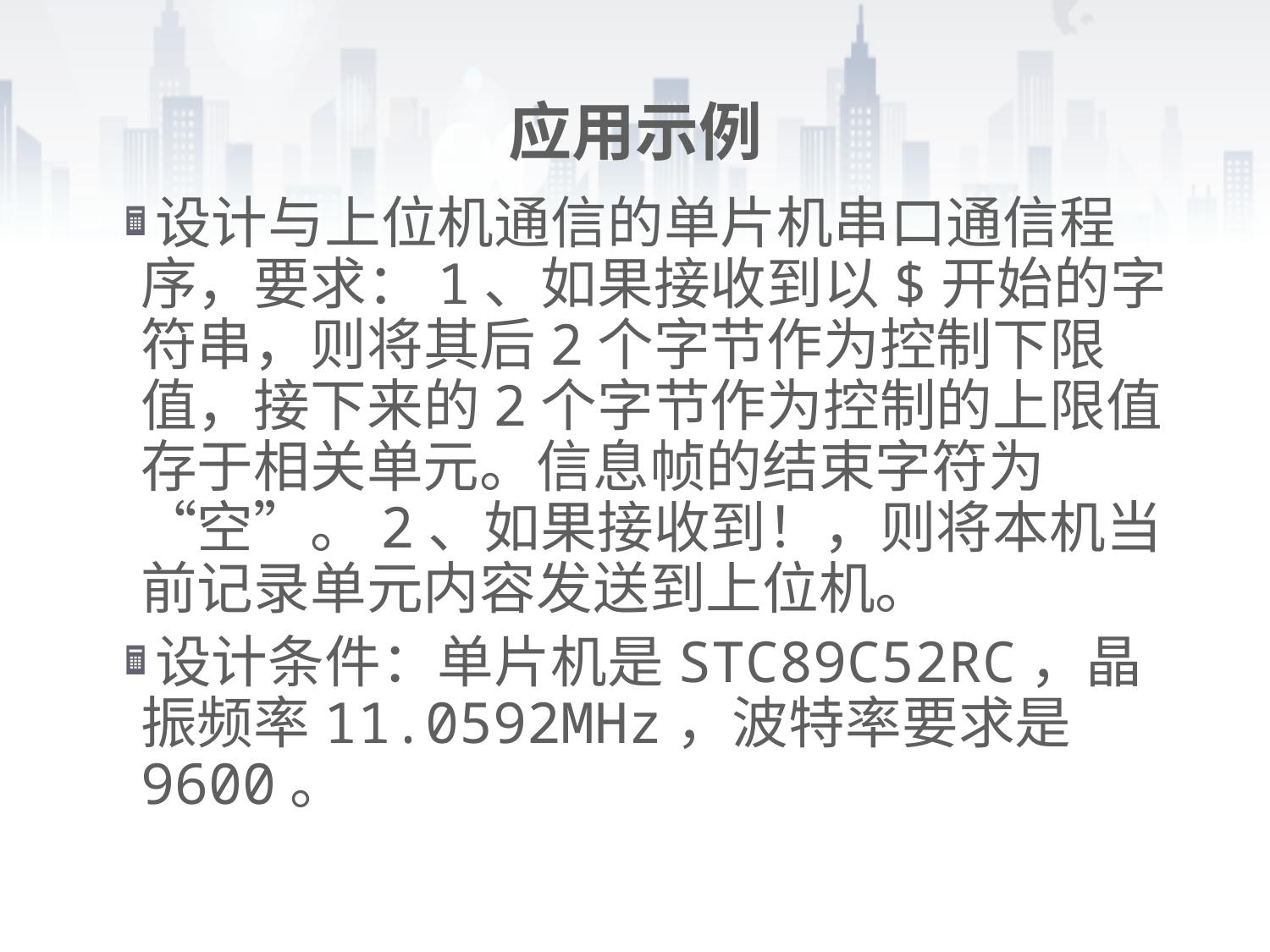

# 应用示例
设计与上位机通信的单片机串口通信程序，要求：1、如果接收到以$开始的字符串，则将其后2个字节作为控制下限值，接下来的2个字节作为控制的上限值存于相关单元。信息帧的结束字符为“空”。2、如果接收到！，则将本机当前记录单元内容发送到上位机。
设计条件：单片机是STC89C52RC，晶振频率11.0592MHz，波特率要求是9600。